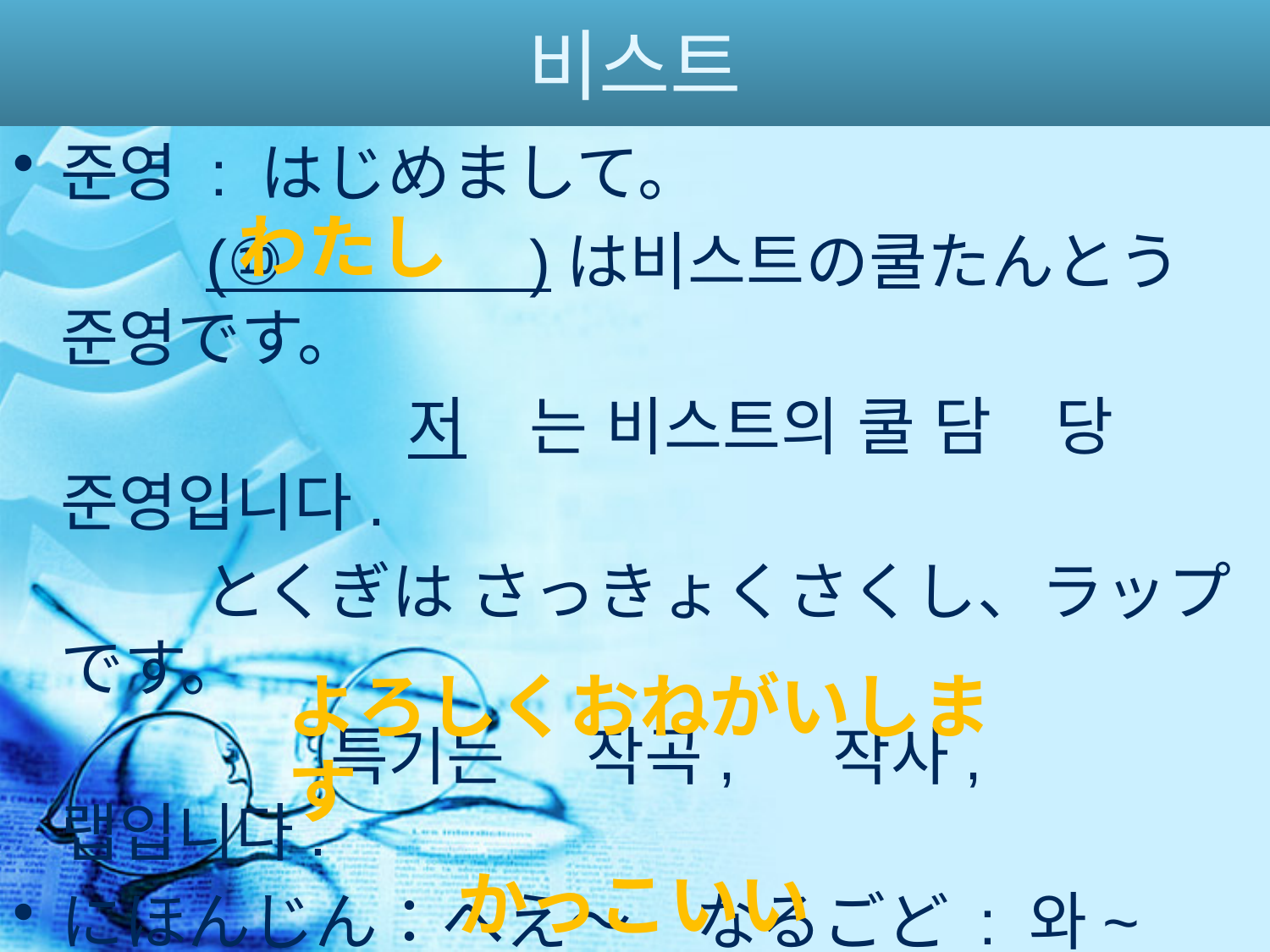

# 비스트
준영 : はじめまして。
           (⑩              )は비스트の쿨たんとう준영です。
　　　　　　 저　는 비스트의 쿨 담　당 준영입니다.
　　　とくぎは さっきょくさくし、ラップです。
　　　　　특기는 　작곡, 　작사, 　　랩입니다.
にほんじん：へえ～　なるごど : 와~ 　그렇군요
준영 : (⑪ 　　　　　　　　　　　　　 　 )。
　 　　 　　　　잘 부탁드립니다
にほんじん：(⑫ 　　　　 　 ) : 멋있다~~~!

わたし
よろしくおねがいします
かっこいい